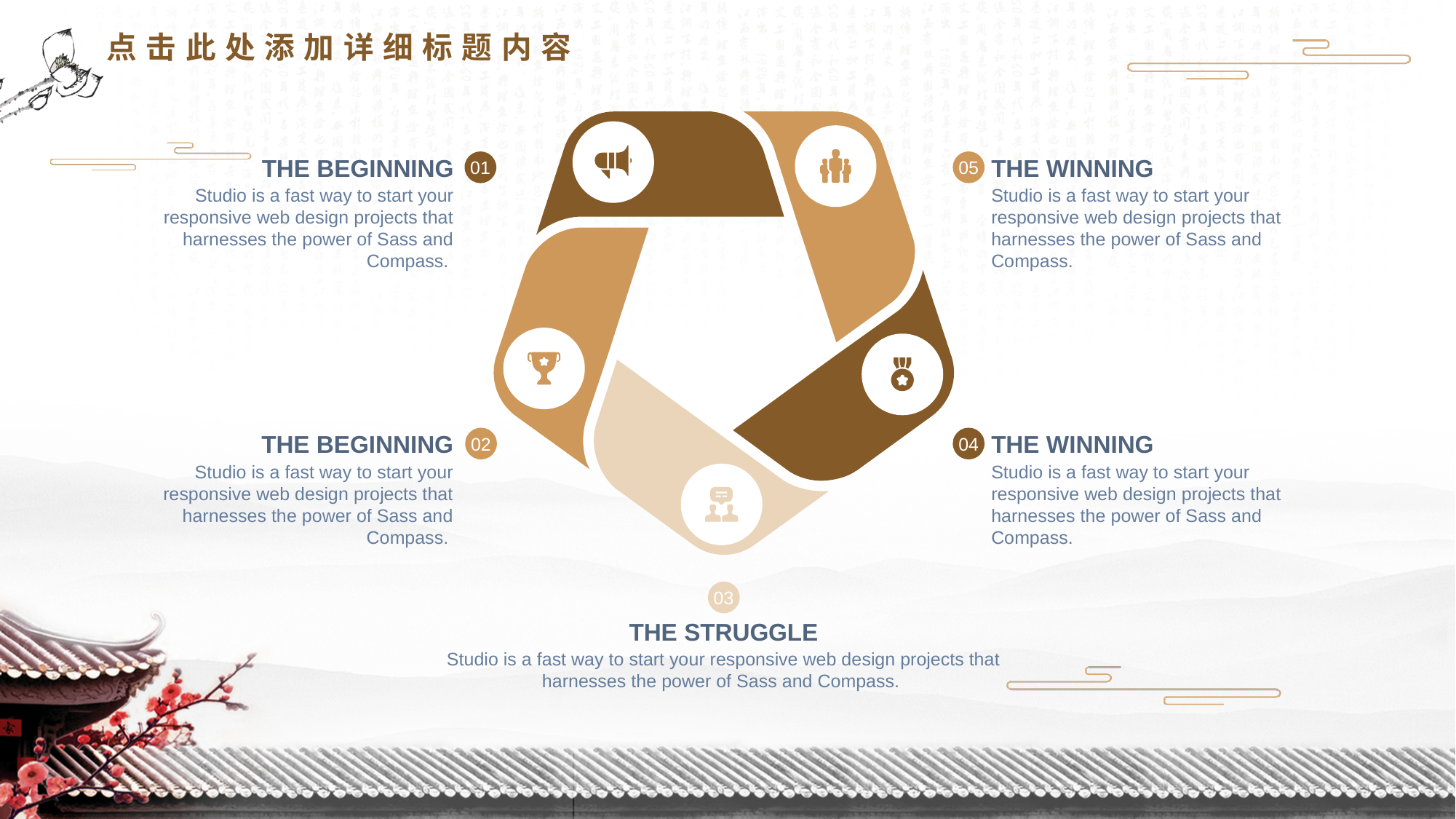

点击此处添加详细标题内容

THE BEGINNING
THE WINNING

01
05
Studio is a fast way to start your responsive web design projects that harnesses the power of Sass and Compass.
Studio is a fast way to start your responsive web design projects that harnesses the power of Sass and Compass.

THE BEGINNING
THE WINNING
02
04
Studio is a fast way to start your responsive web design projects that harnesses the power of Sass and Compass.
Studio is a fast way to start your responsive web design projects that harnesses the power of Sass and Compass.

03
THE STRUGGLE
Studio is a fast way to start your responsive web design projects that harnesses the power of Sass and Compass.